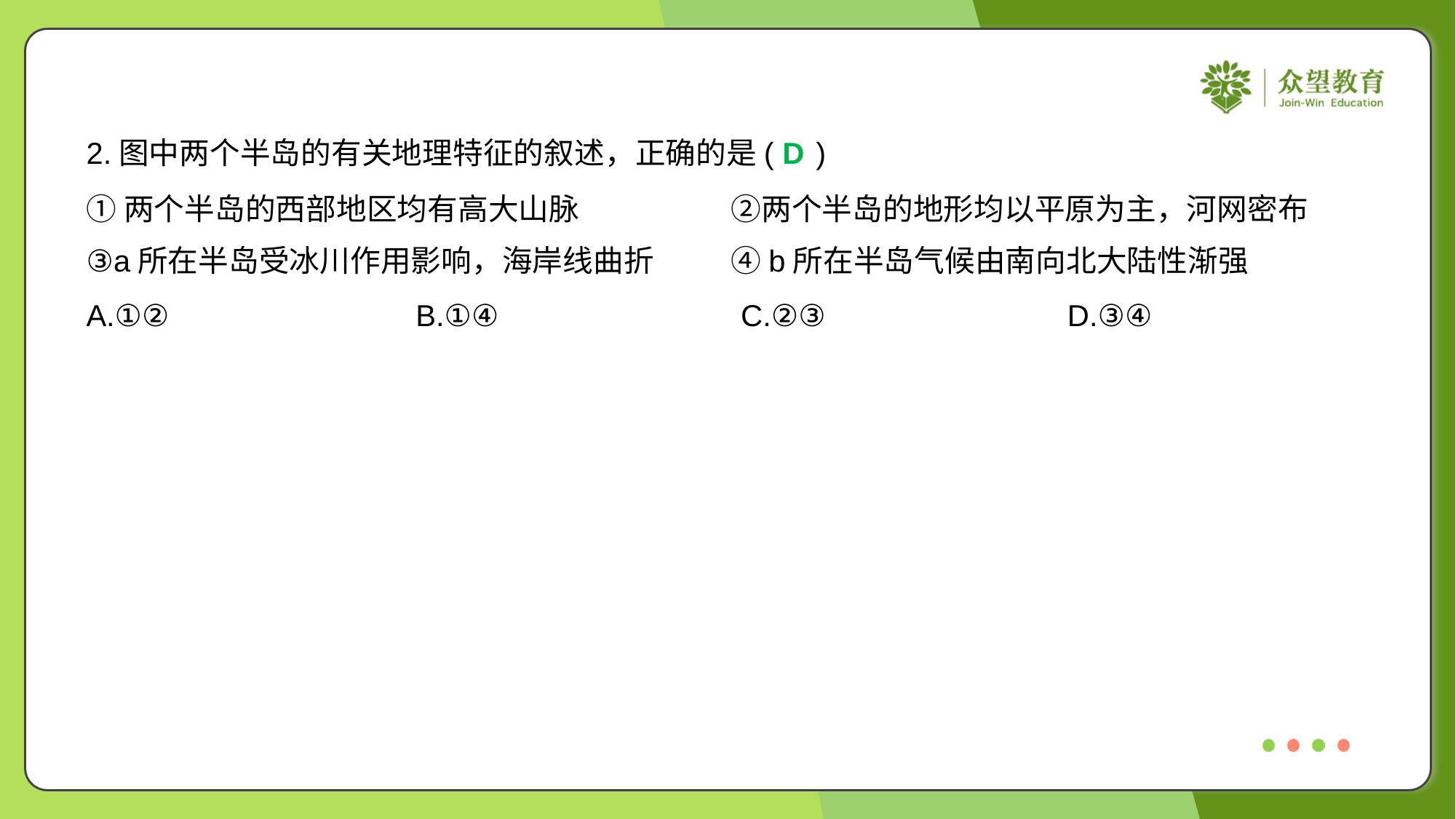

2.图中两个半岛的有关地理特征的叙述，正确的是(     )
D
①两个半岛的西部地区均有高大山脉	②两个半岛的地形均以平原为主，河网密布
③a所在半岛受冰川作用影响，海岸线曲折	④b所在半岛气候由南向北大陆性渐强
A.①②	B.①④	C.②③	D.③④